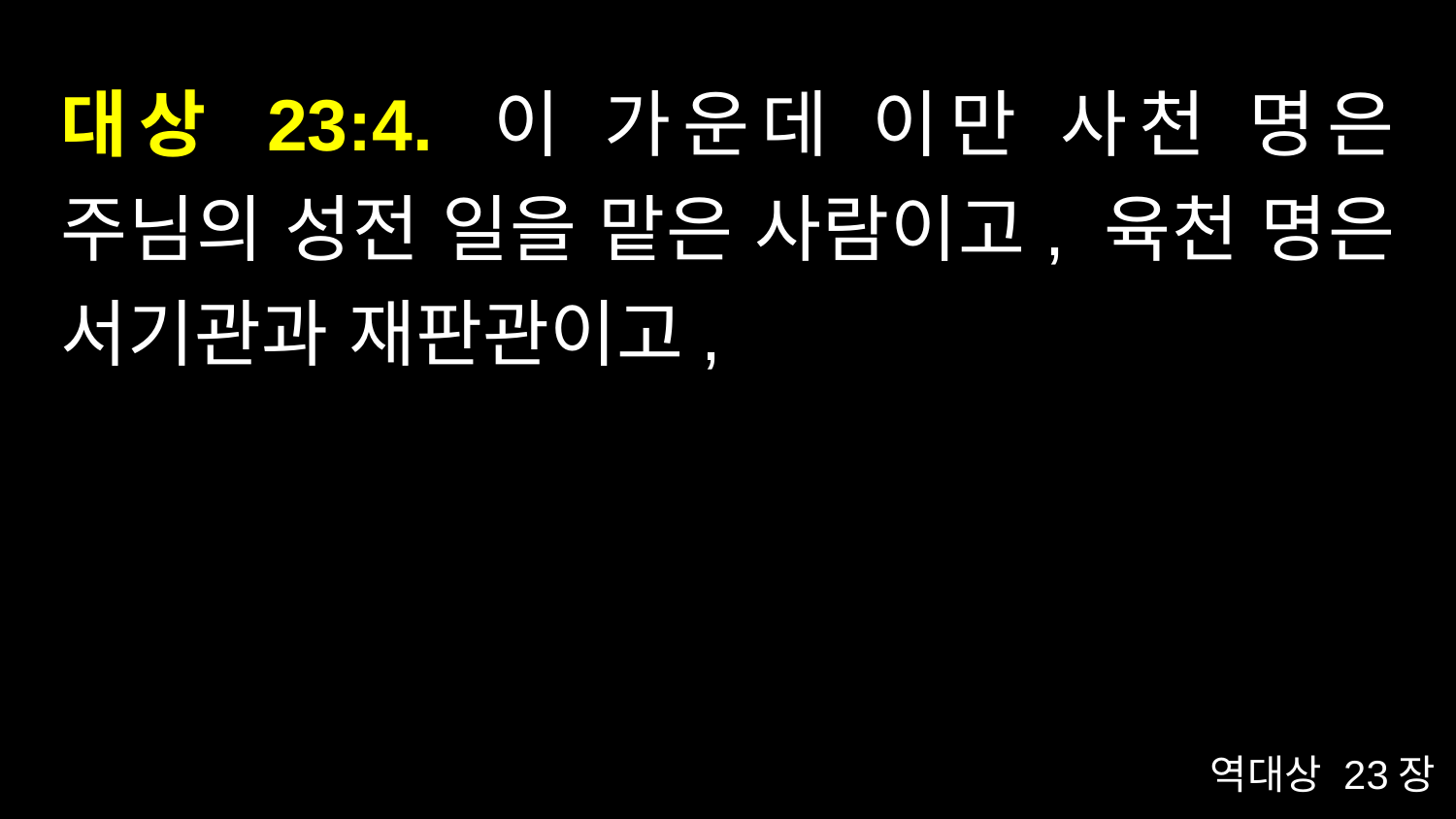

# 대상 23:4. 이 가운데 이만 사천 명은 주님의 성전 일을 맡은 사람이고, 육천 명은 서기관과 재판관이고,
역대상 23장